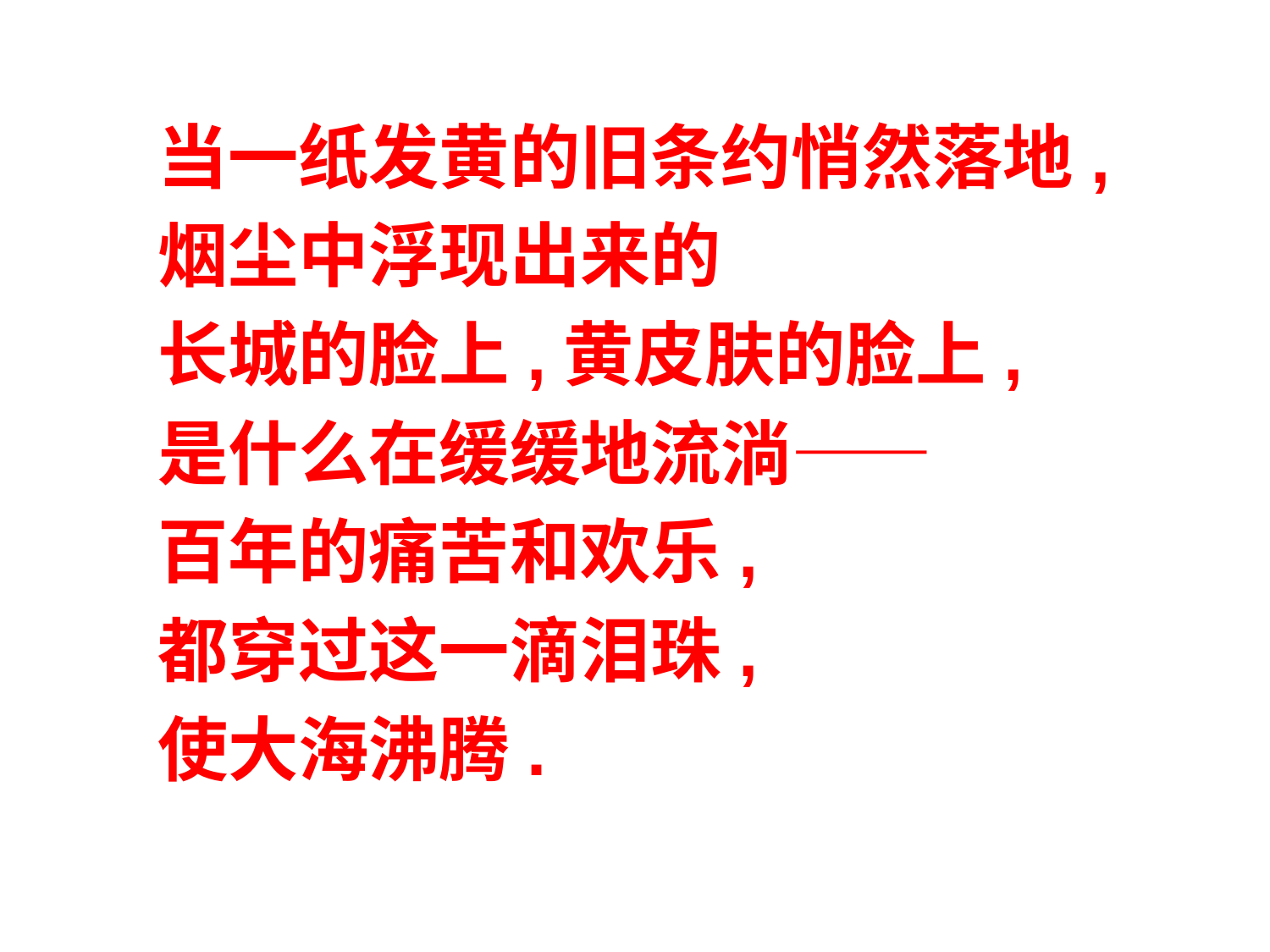

当一纸发黄的旧条约悄然落地,
烟尘中浮现出来的
长城的脸上,黄皮肤的脸上,
是什么在缓缓地流淌——
百年的痛苦和欢乐,
都穿过这一滴泪珠,
使大海沸腾.